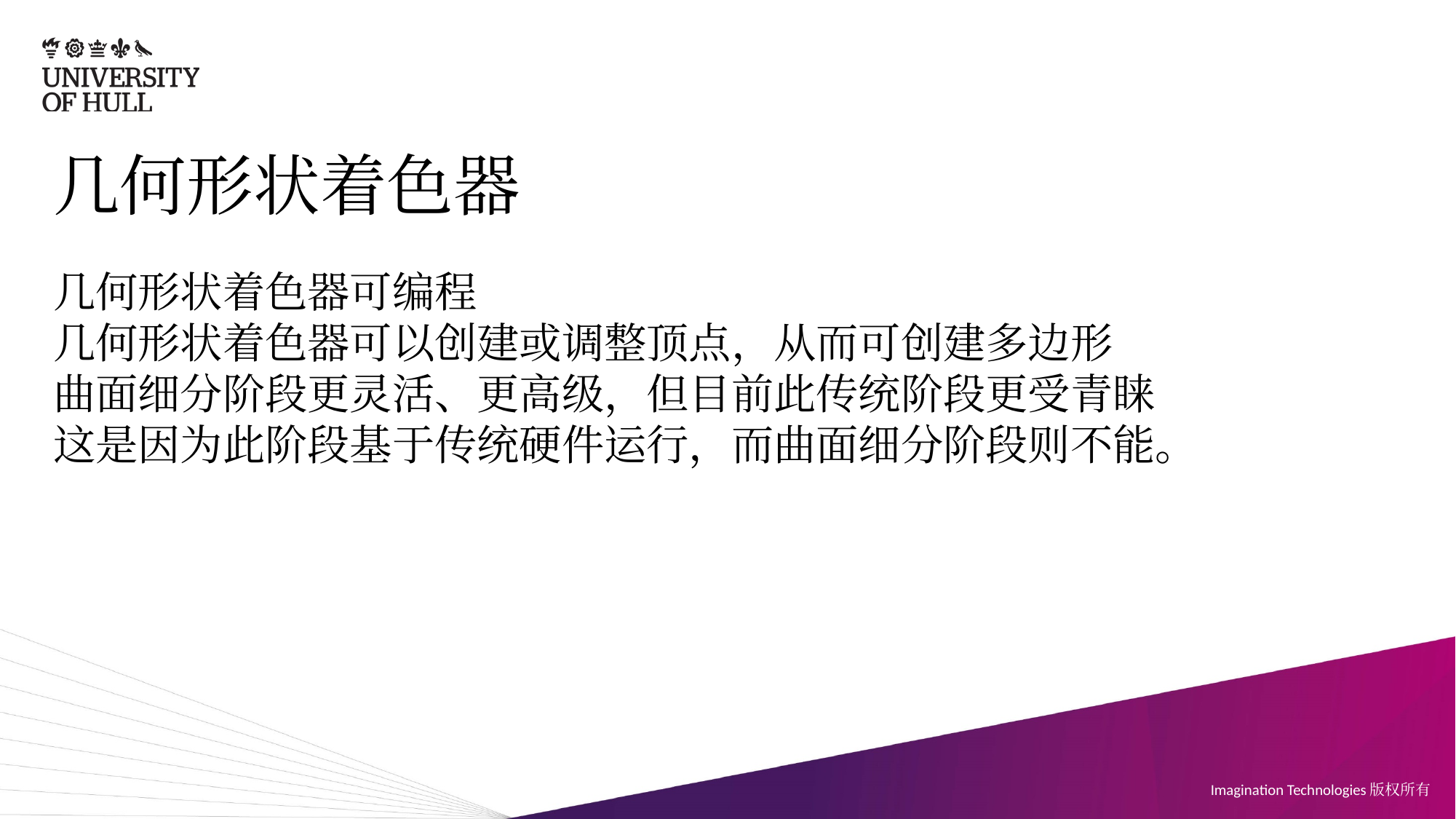

# 几何形状着色器
几何形状着色器可编程
几何形状着色器可以创建或调整顶点，从而可创建多边形
曲面细分阶段更灵活、更高级，但目前此传统阶段更受青睐
这是因为此阶段基于传统硬件运行，而曲面细分阶段则不能。